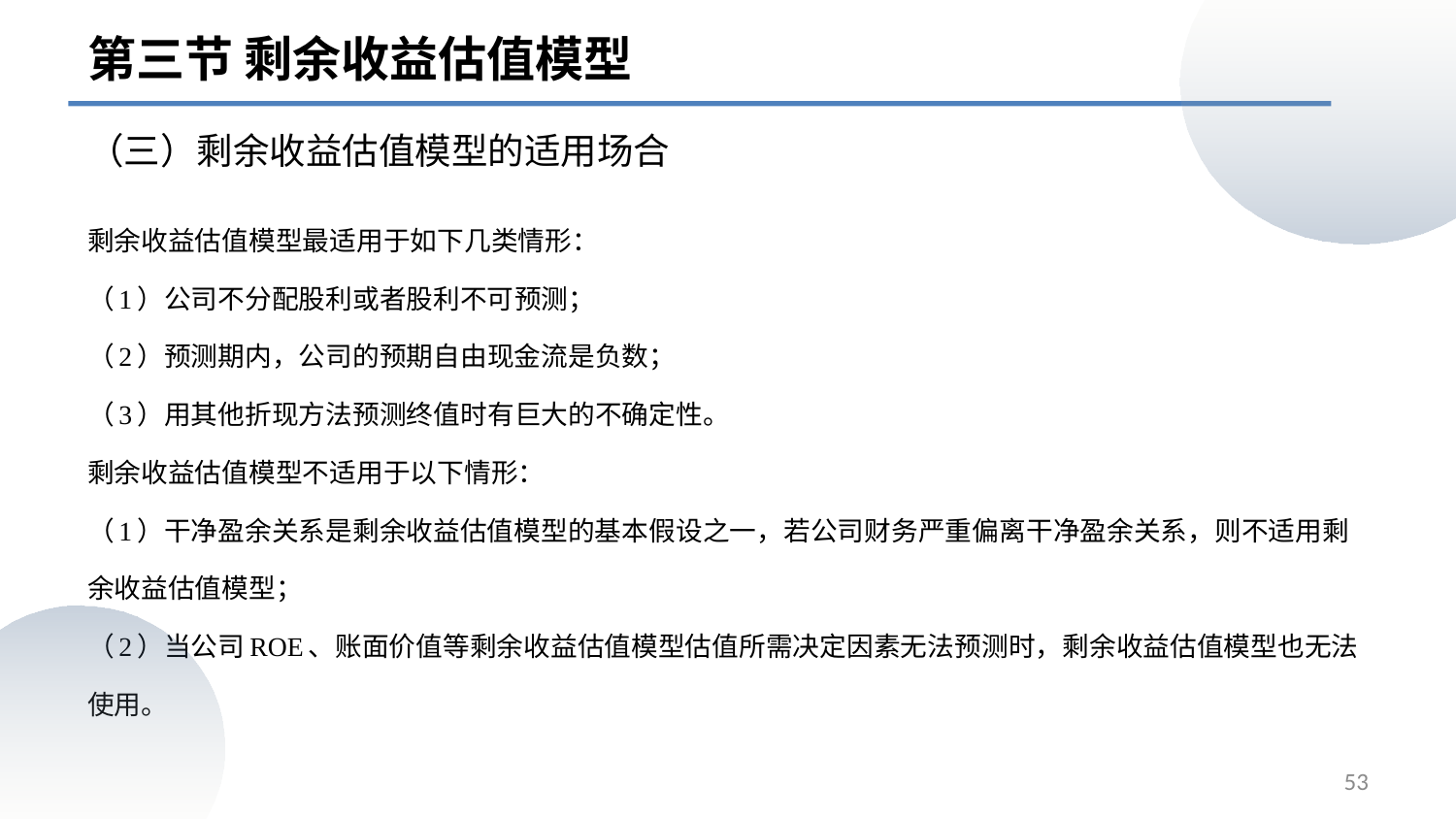

第三节 剩余收益估值模型
# （三）剩余收益估值模型的适用场合
剩余收益估值模型最适用于如下几类情形：
（1）公司不分配股利或者股利不可预测；
（2）预测期内，公司的预期自由现金流是负数；
（3）用其他折现方法预测终值时有巨大的不确定性。
剩余收益估值模型不适用于以下情形：
（1）干净盈余关系是剩余收益估值模型的基本假设之一，若公司财务严重偏离干净盈余关系，则不适用剩余收益估值模型；
（2）当公司ROE、账面价值等剩余收益估值模型估值所需决定因素无法预测时，剩余收益估值模型也无法使用。

53